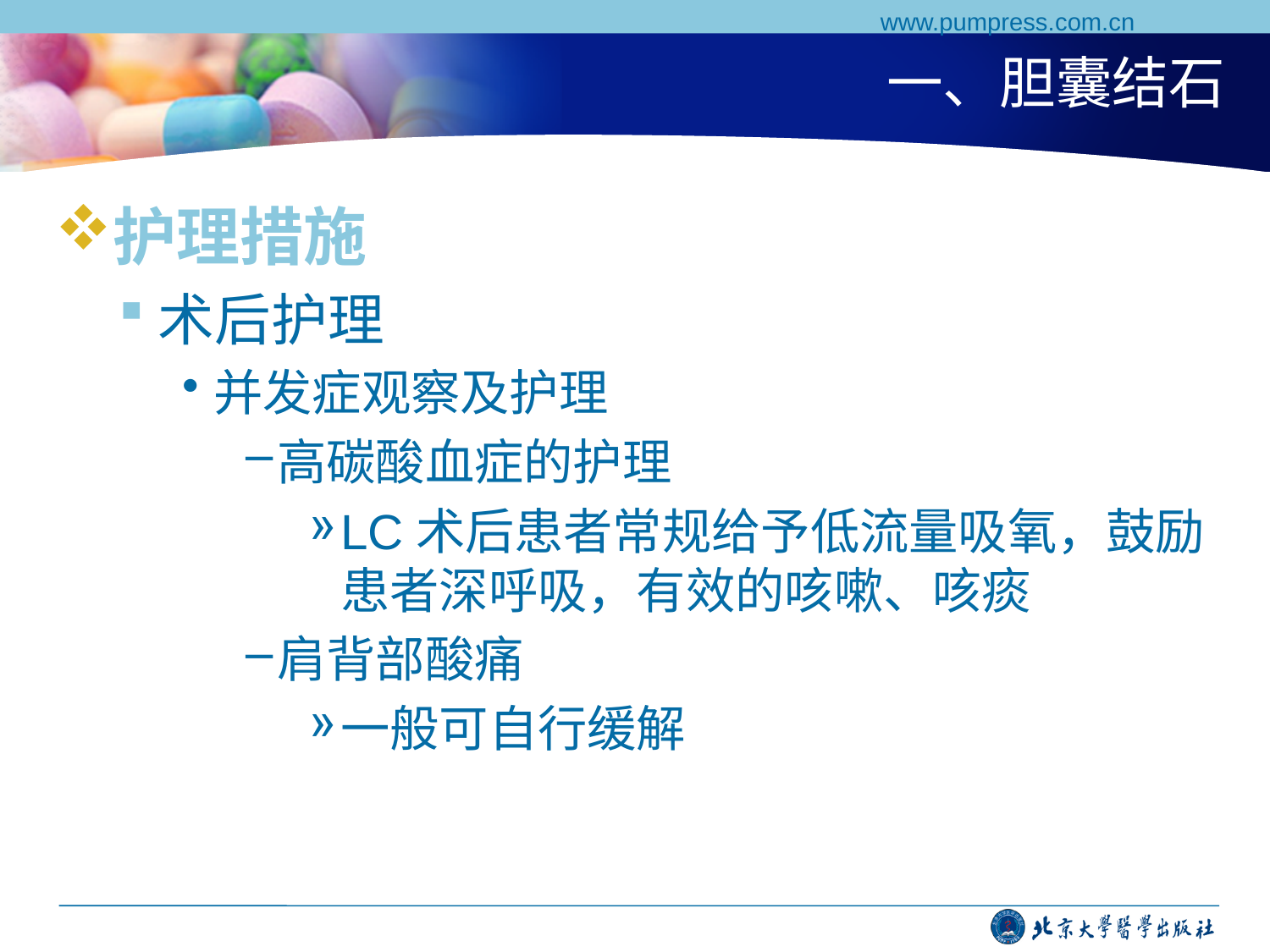

www.pumpress.com.cn
# 一、胆囊结石
护理措施
术后护理
并发症观察及护理
高碳酸血症的护理
LC术后患者常规给予低流量吸氧，鼓励患者深呼吸，有效的咳嗽、咳痰
肩背部酸痛
一般可自行缓解